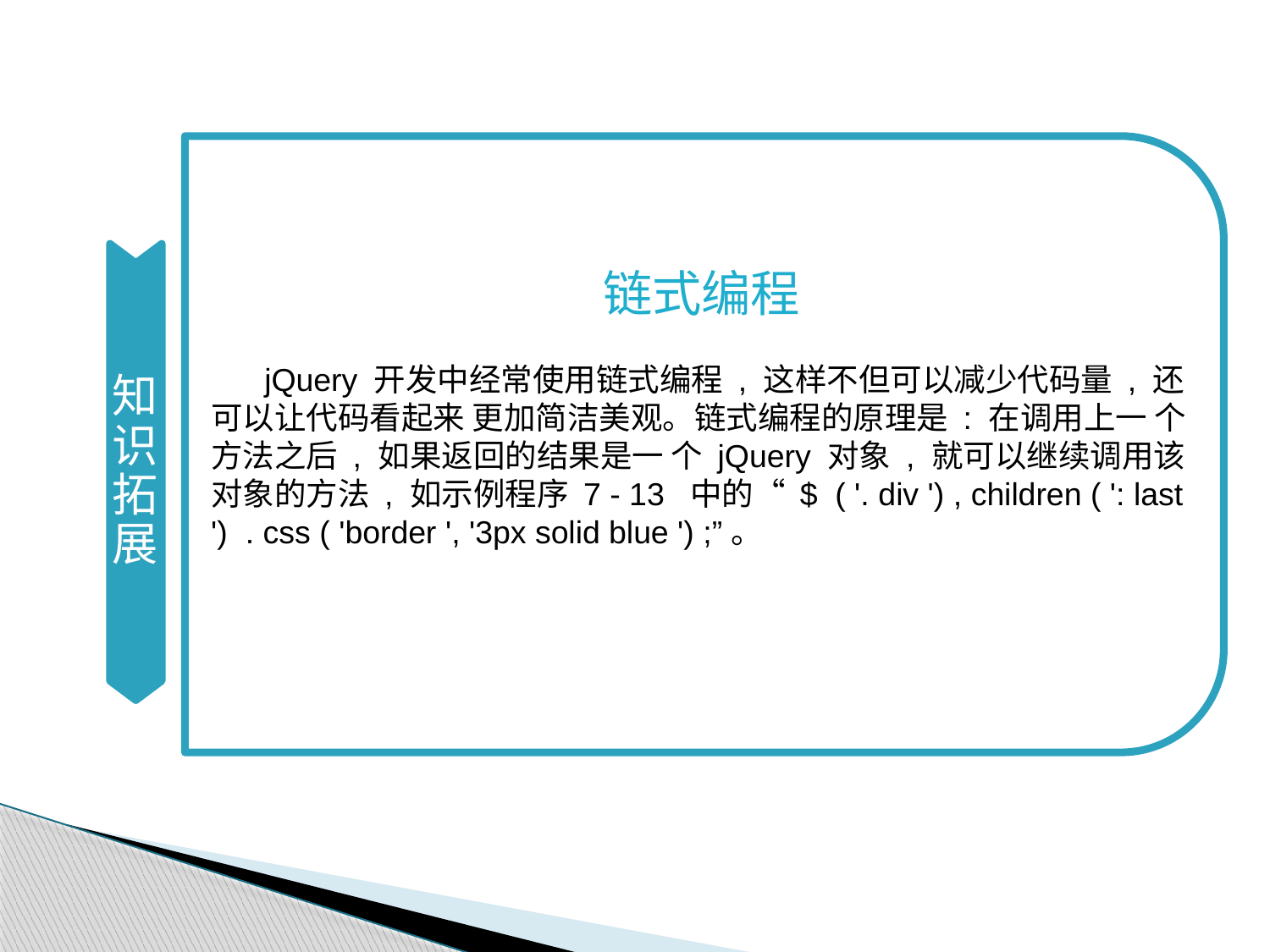

知识拓展
链式编程

      jQuery 开发中经常使用链式编程 , 这样不但可以减少代码量 , 还可以让代码看起来 更加简洁美观。链式编程的原理是 : 在调用上一 个方法之后 , 如果返回的结果是一 个 jQuery 对象 , 就可以继续调用该对象的方法 , 如示例程序 7 - 13  中的“ $  ( '. div ') , children ( ': last ')  . css ( 'border ', '3px solid blue ') ;”。